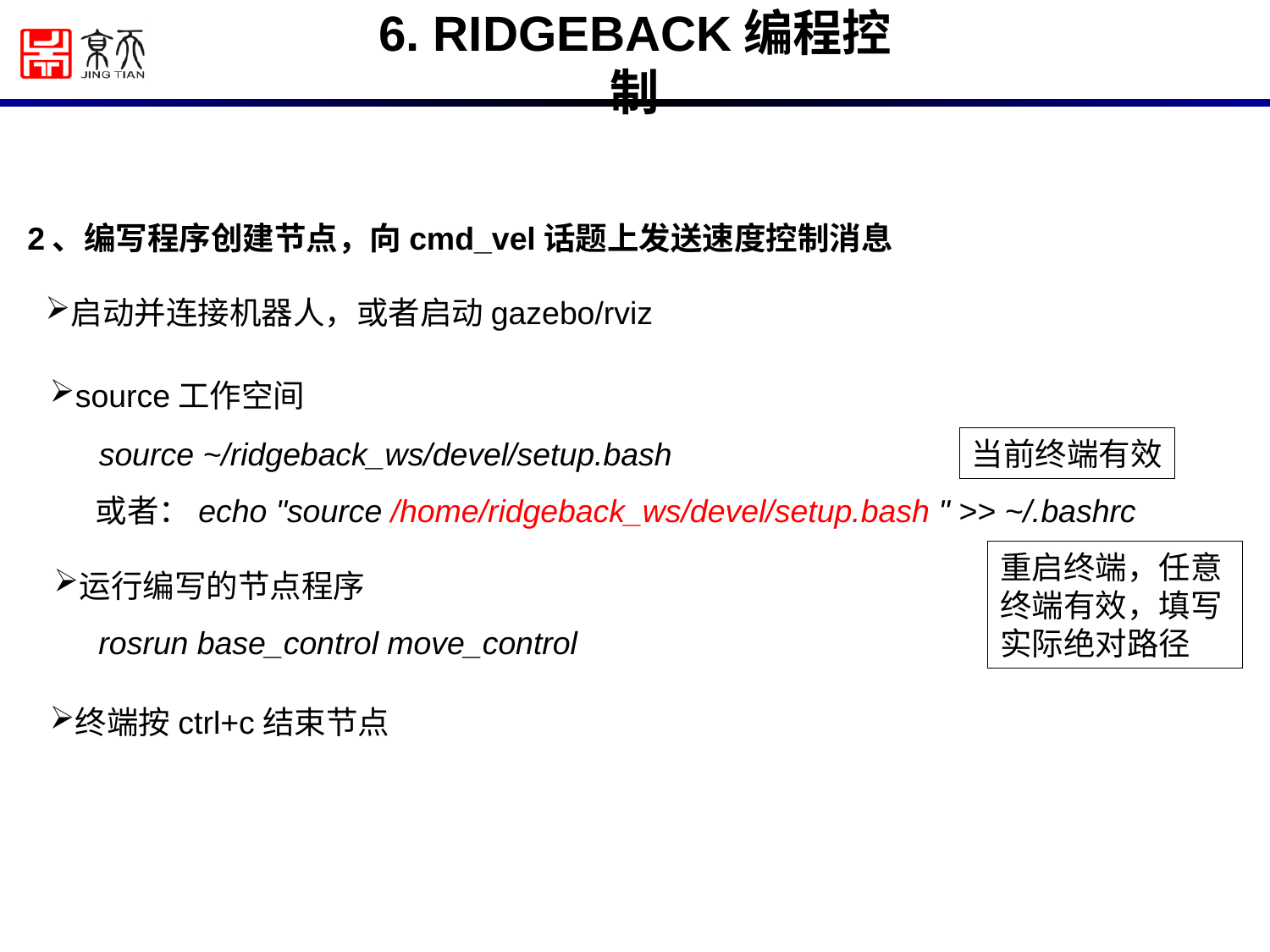

6. RIDGEBACK编程控制
2、编写程序创建节点，向cmd_vel话题上发送速度控制消息
启动并连接机器人，或者启动gazebo/rviz
source工作空间
source ~/ridgeback_ws/devel/setup.bash
当前终端有效
或者：echo "source /home/ridgeback_ws/devel/setup.bash " >> ~/.bashrc
重启终端，任意终端有效，填写实际绝对路径
运行编写的节点程序
rosrun base_control move_control
终端按ctrl+c结束节点